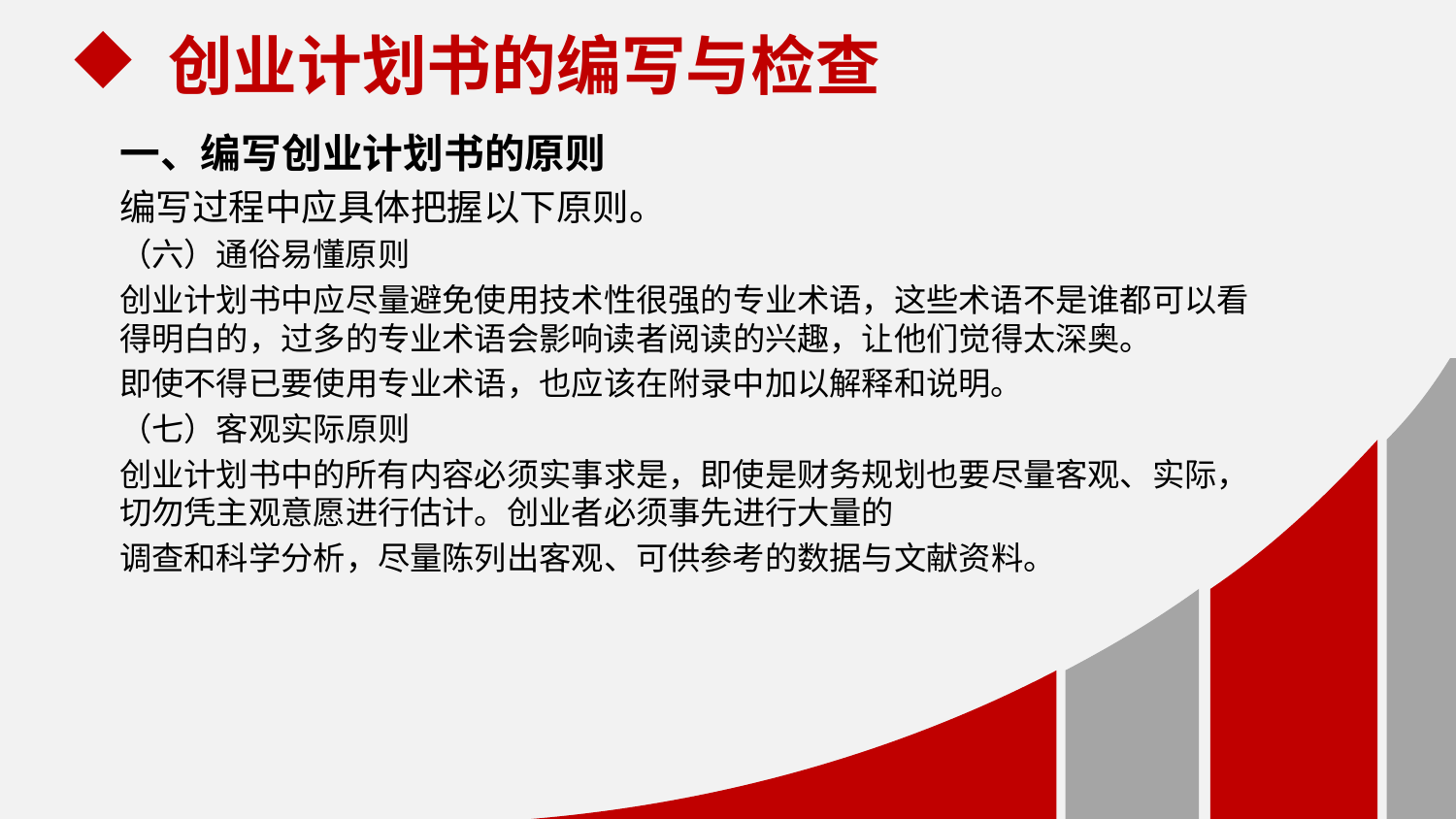

创业计划书的编写与检查
一、编写创业计划书的原则
编写过程中应具体把握以下原则。
（六）通俗易懂原则
创业计划书中应尽量避免使用技术性很强的专业术语，这些术语不是谁都可以看得明白的，过多的专业术语会影响读者阅读的兴趣，让他们觉得太深奥。
即使不得已要使用专业术语，也应该在附录中加以解释和说明。
（七）客观实际原则
创业计划书中的所有内容必须实事求是，即使是财务规划也要尽量客观、实际，切勿凭主观意愿进行估计。创业者必须事先进行大量的
调查和科学分析，尽量陈列出客观、可供参考的数据与文献资料。